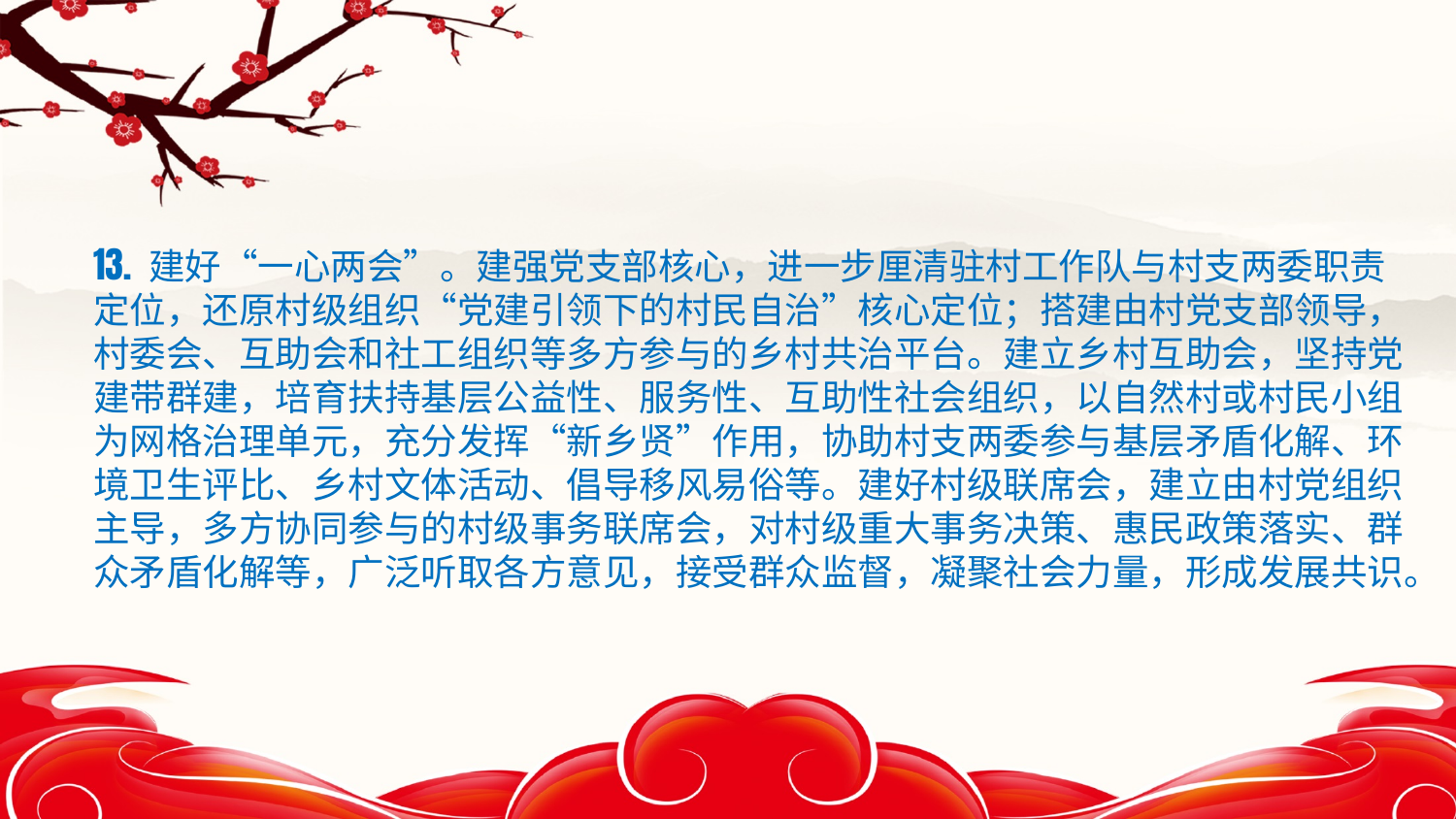

13. 建好“一心两会”。建强党支部核心，进一步厘清驻村工作队与村支两委职责定位，还原村级组织“党建引领下的村民自治”核心定位；搭建由村党支部领导，村委会、互助会和社工组织等多方参与的乡村共治平台。建立乡村互助会，坚持党建带群建，培育扶持基层公益性、服务性、互助性社会组织，以自然村或村民小组为网格治理单元，充分发挥“新乡贤”作用，协助村支两委参与基层矛盾化解、环境卫生评比、乡村文体活动、倡导移风易俗等。建好村级联席会，建立由村党组织主导，多方协同参与的村级事务联席会，对村级重大事务决策、惠民政策落实、群众矛盾化解等，广泛听取各方意见，接受群众监督，凝聚社会力量，形成发展共识。